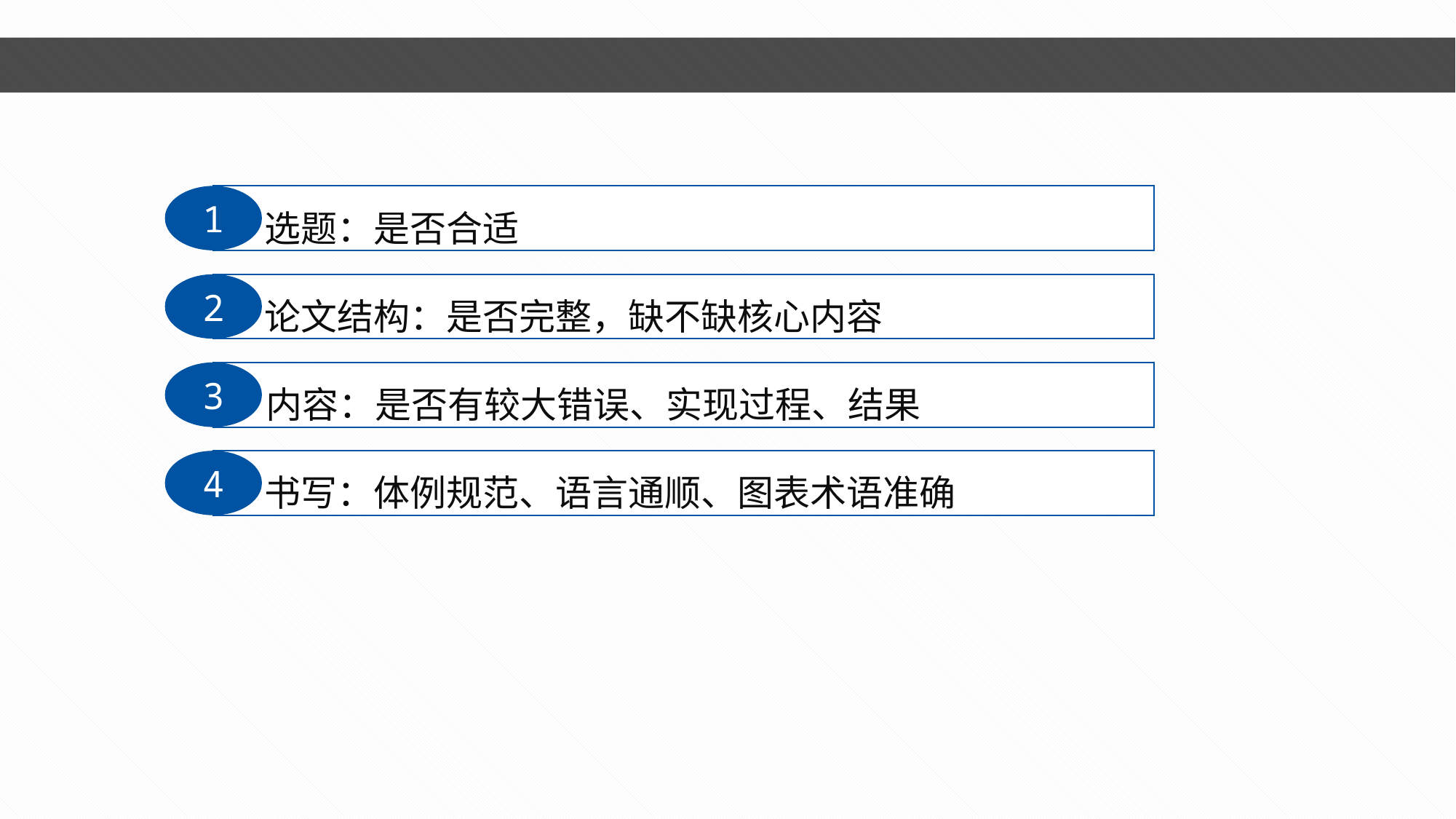

1

选题：是否合适
2

论文结构：是否完整，缺不缺核心内容
3

内容：是否有较大错误、实现过程、结果
4

书写：体例规范、语言通顺、图表术语准确